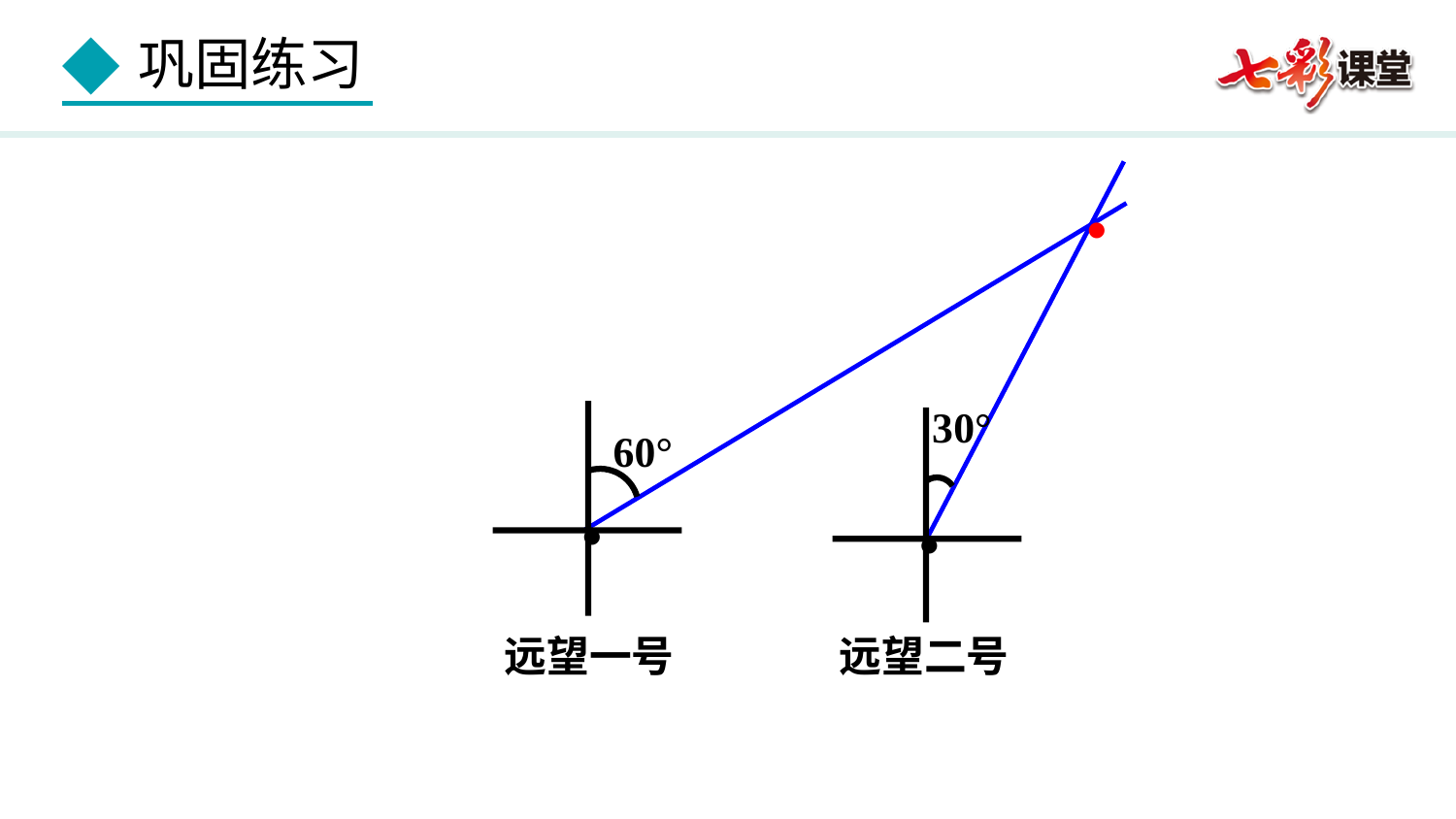

●

30°

60°

●
●
远望一号
远望二号